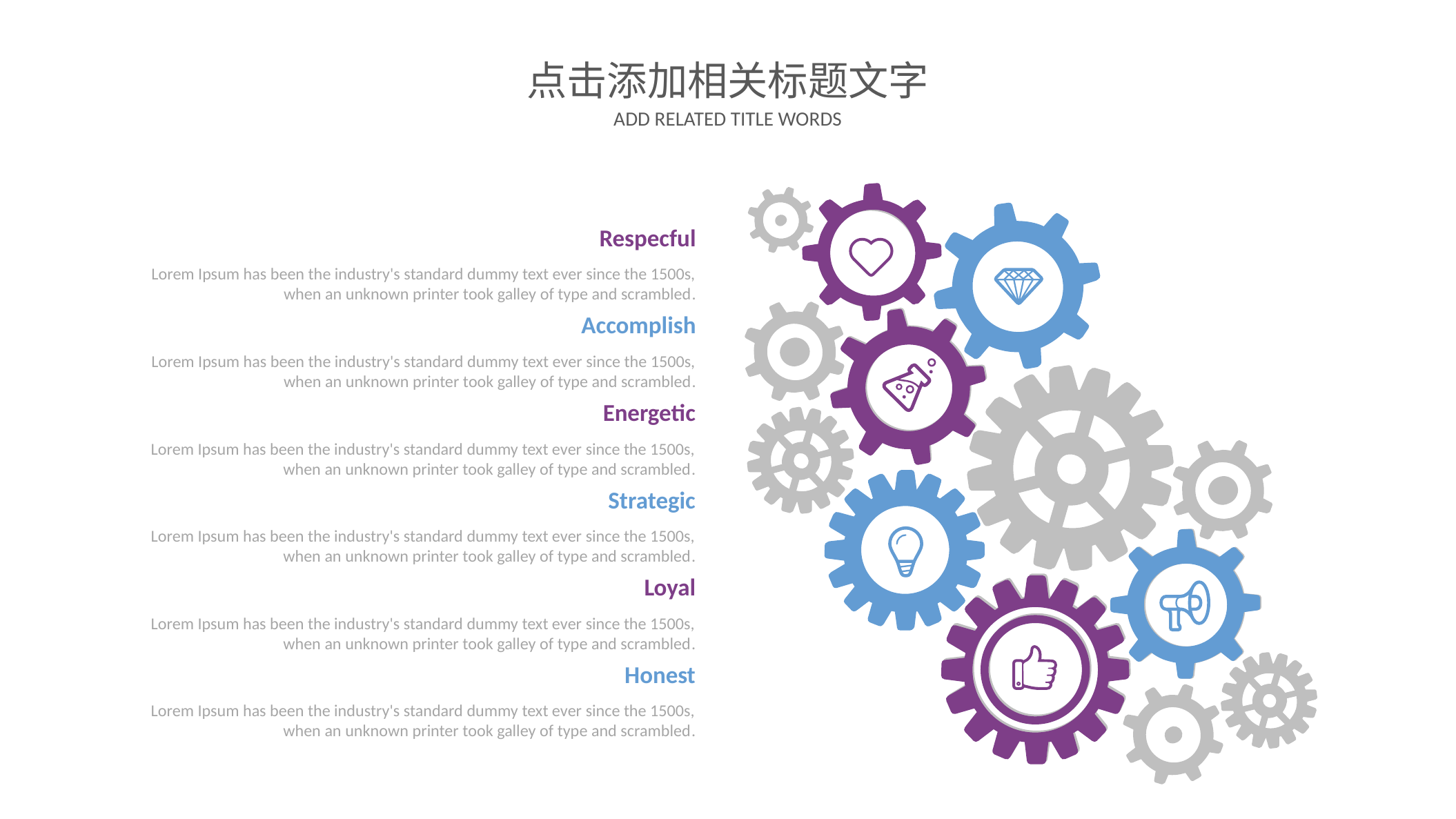

点击添加相关标题文字
ADD RELATED TITLE WORDS

Respecful
Lorem Ipsum has been the industry's standard dummy text ever since the 1500s, when an unknown printer took galley of type and scrambled.

Accomplish
Lorem Ipsum has been the industry's standard dummy text ever since the 1500s, when an unknown printer took galley of type and scrambled.

Energetic
Lorem Ipsum has been the industry's standard dummy text ever since the 1500s, when an unknown printer took galley of type and scrambled.
Strategic
Lorem Ipsum has been the industry's standard dummy text ever since the 1500s, when an unknown printer took galley of type and scrambled.

Loyal
Lorem Ipsum has been the industry's standard dummy text ever since the 1500s, when an unknown printer took galley of type and scrambled.

Honest
Lorem Ipsum has been the industry's standard dummy text ever since the 1500s, when an unknown printer took galley of type and scrambled.
20